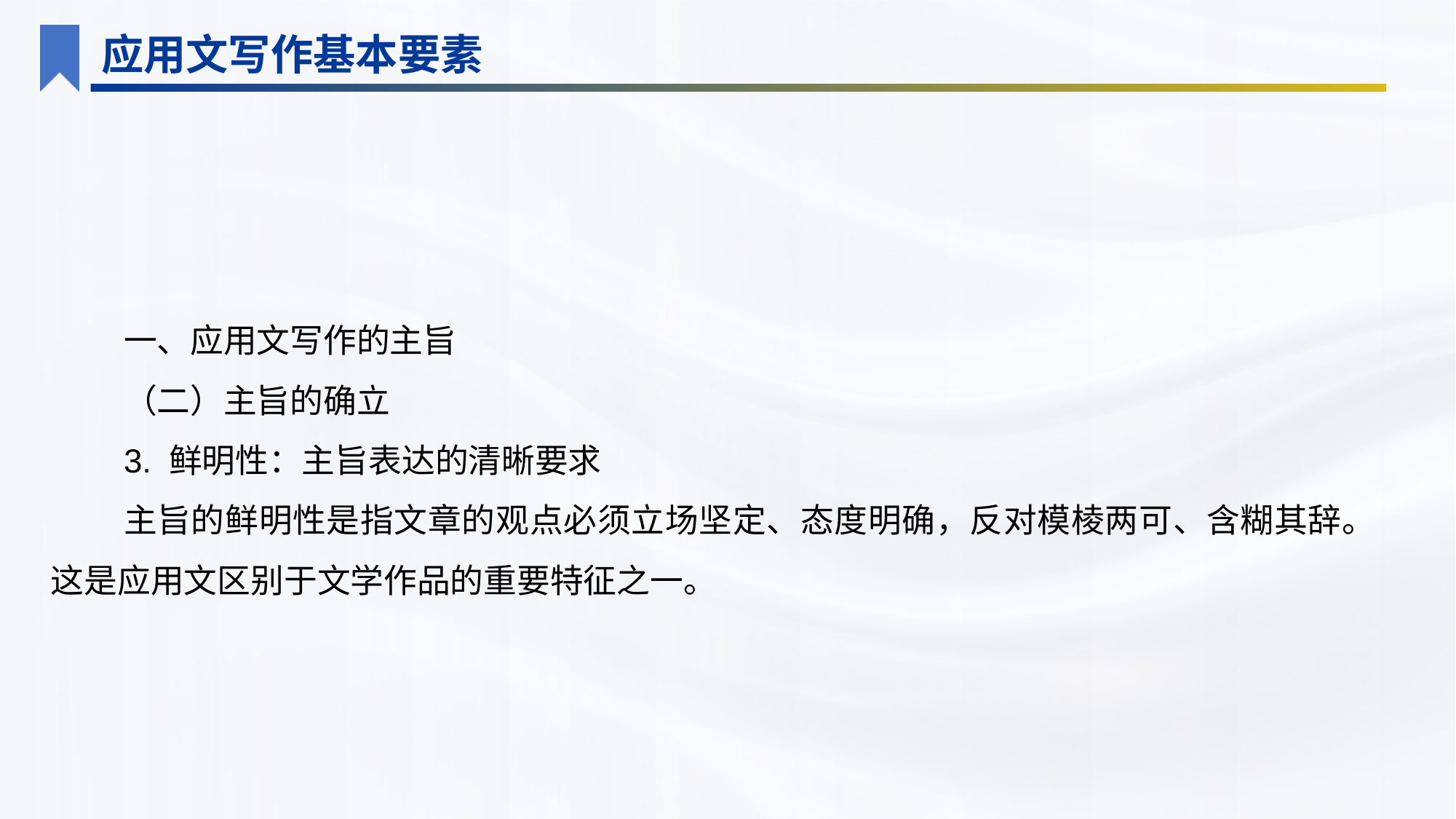

应用文写作基本要素
一、应用文写作的主旨
（二）主旨的确立
3. 鲜明性：主旨表达的清晰要求
主旨的鲜明性是指文章的观点必须立场坚定、态度明确，反对模棱两可、含糊其辞。这是应用文区别于文学作品的重要特征之一。